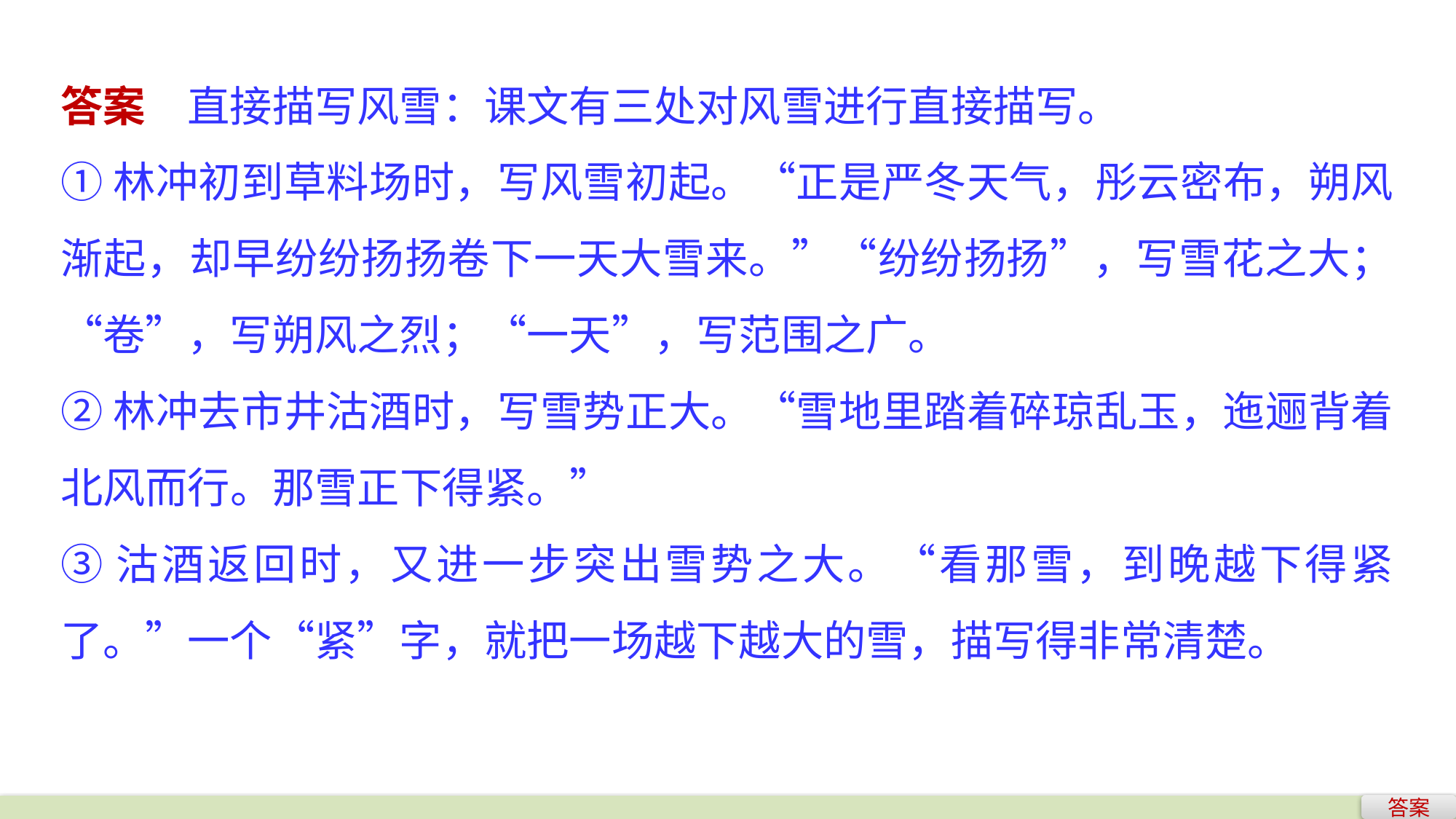

答案　直接描写风雪：课文有三处对风雪进行直接描写。
①林冲初到草料场时，写风雪初起。“正是严冬天气，彤云密布，朔风渐起，却早纷纷扬扬卷下一天大雪来。”“纷纷扬扬”，写雪花之大；“卷”，写朔风之烈；“一天”，写范围之广。
②林冲去市井沽酒时，写雪势正大。“雪地里踏着碎琼乱玉，迤逦背着北风而行。那雪正下得紧。”
③沽酒返回时，又进一步突出雪势之大。“看那雪，到晚越下得紧了。”一个“紧”字，就把一场越下越大的雪，描写得非常清楚。
答案